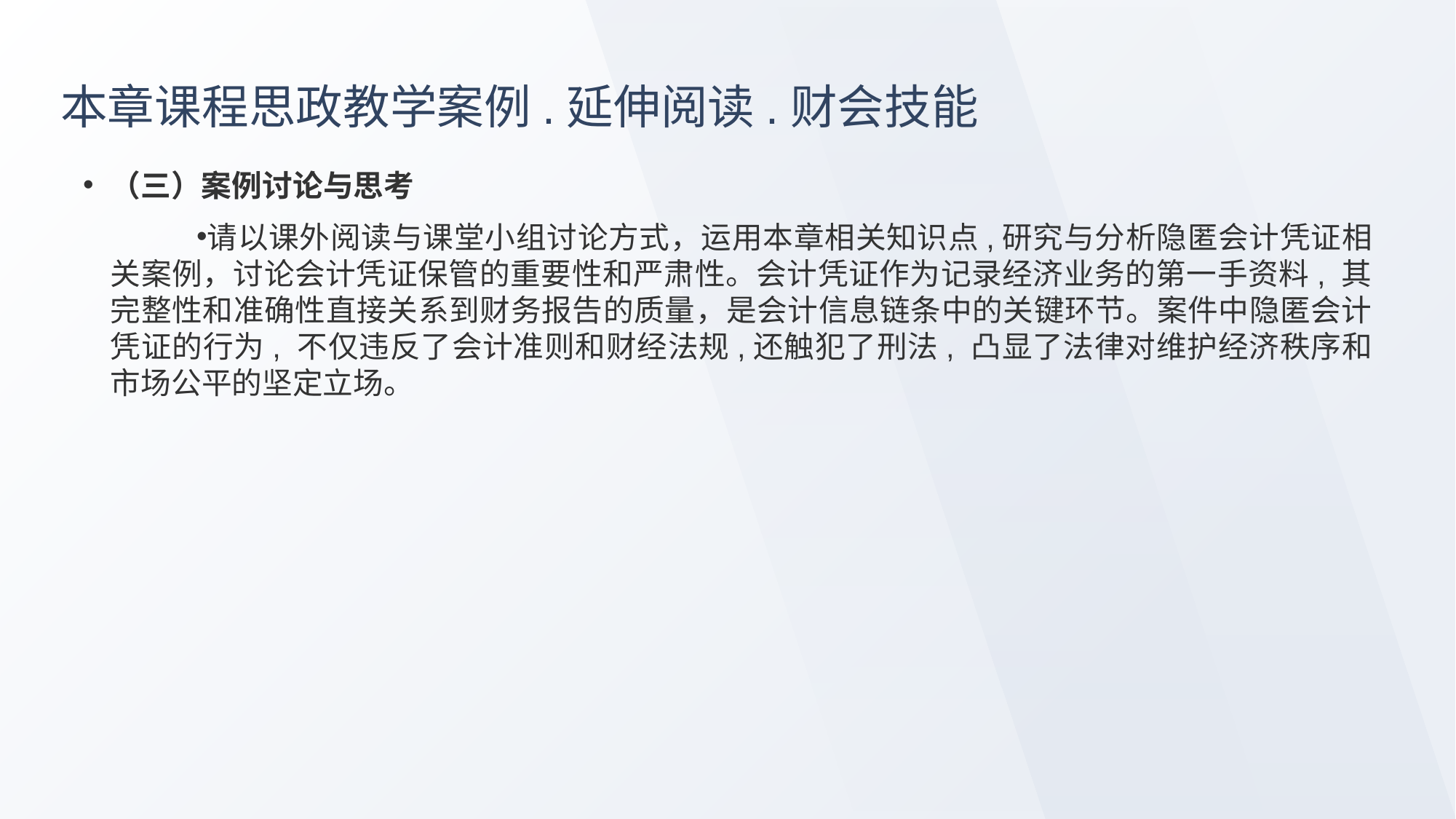

# 本章课程思政教学案例.延伸阅读.财会技能
（三）案例讨论与思考
请以课外阅读与课堂小组讨论方式，运用本章相关知识点,研究与分析隐匿会计凭证相关案例，讨论会计凭证保管的重要性和严肃性。会计凭证作为记录经济业务的第一手资料, 其完整性和准确性直接关系到财务报告的质量，是会计信息链条中的关键环节。案件中隐匿会计凭证的行为, 不仅违反了会计准则和财经法规,还触犯了刑法, 凸显了法律对维护经济秩序和市场公平的坚定立场。